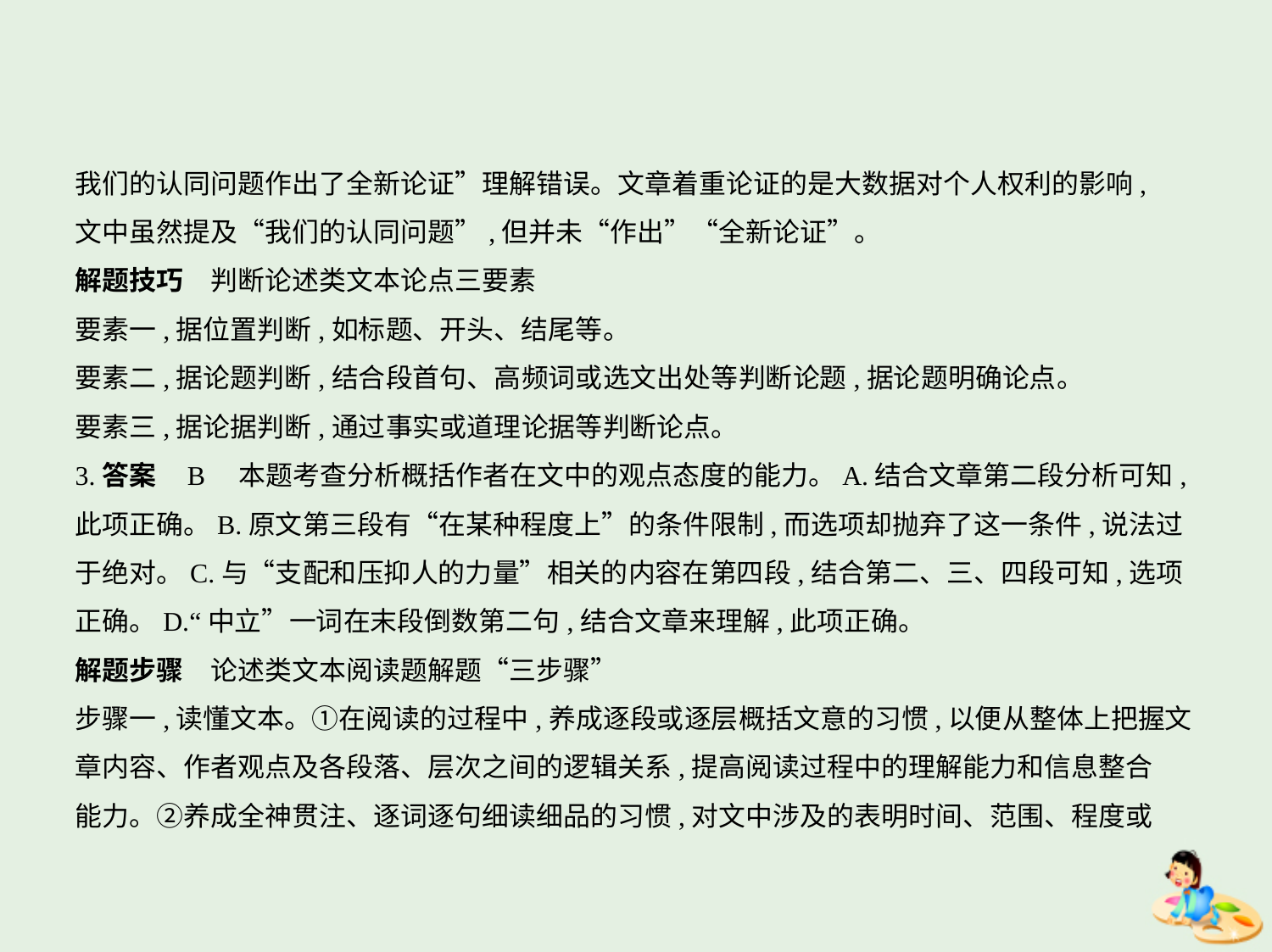

我们的认同问题作出了全新论证”理解错误。文章着重论证的是大数据对个人权利的影响,
文中虽然提及“我们的认同问题”,但并未“作出”“全新论证”。
解题技巧　判断论述类文本论点三要素
要素一,据位置判断,如标题、开头、结尾等。
要素二,据论题判断,结合段首句、高频词或选文出处等判断论题,据论题明确论点。
要素三,据论据判断,通过事实或道理论据等判断论点。
3.答案    B　本题考查分析概括作者在文中的观点态度的能力。A.结合文章第二段分析可知,
此项正确。B.原文第三段有“在某种程度上”的条件限制,而选项却抛弃了这一条件,说法过
于绝对。C.与“支配和压抑人的力量”相关的内容在第四段,结合第二、三、四段可知,选项
正确。D.“中立”一词在末段倒数第二句,结合文章来理解,此项正确。
解题步骤　论述类文本阅读题解题“三步骤”
步骤一,读懂文本。①在阅读的过程中,养成逐段或逐层概括文意的习惯,以便从整体上把握文
章内容、作者观点及各段落、层次之间的逻辑关系,提高阅读过程中的理解能力和信息整合
能力。②养成全神贯注、逐词逐句细读细品的习惯,对文中涉及的表明时间、范围、程度或